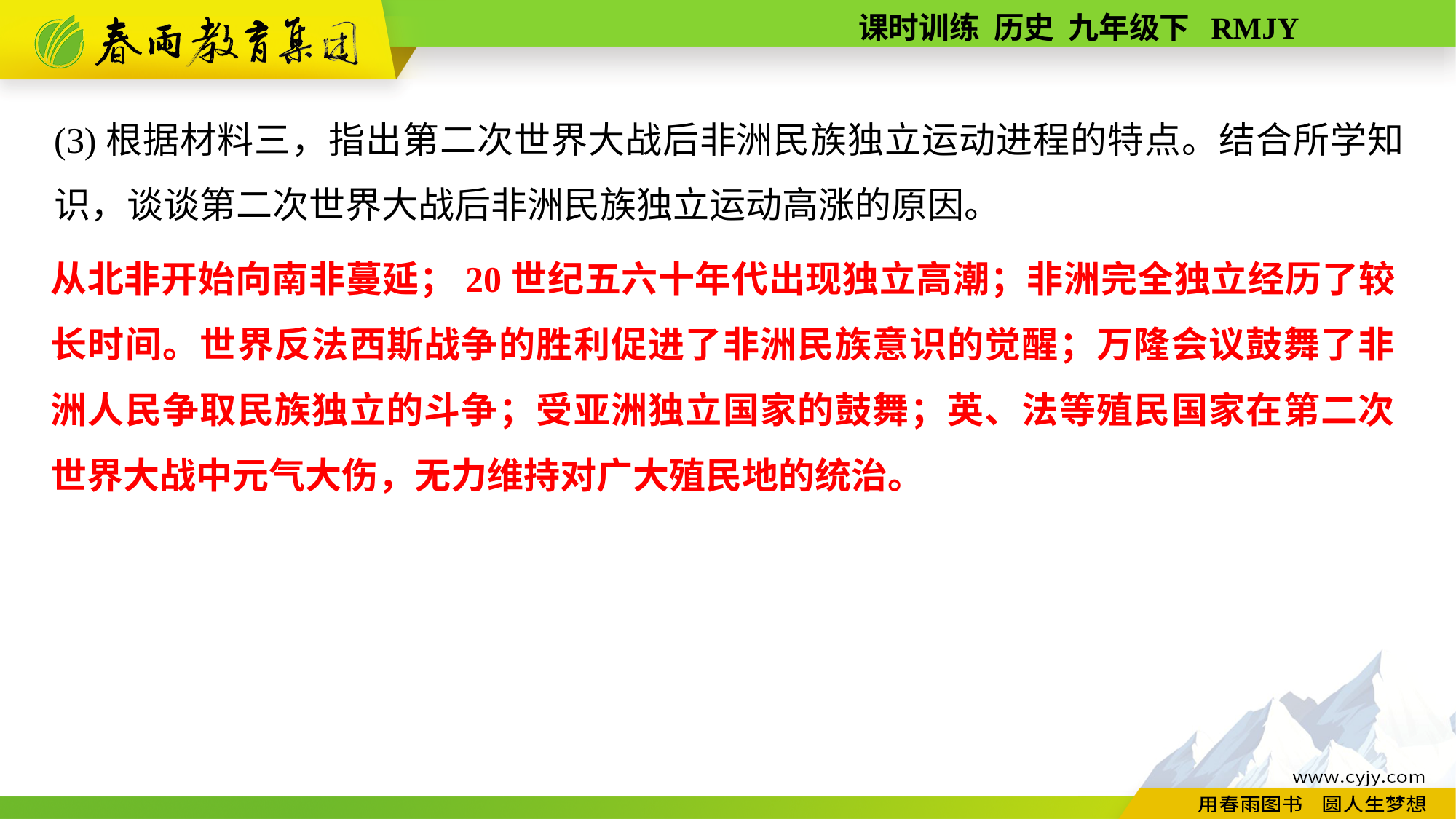

(3)根据材料三，指出第二次世界大战后非洲民族独立运动进程的特点。结合所学知识，谈谈第二次世界大战后非洲民族独立运动高涨的原因。
从北非开始向南非蔓延；20世纪五六十年代出现独立高潮；非洲完全独立经历了较长时间。世界反法西斯战争的胜利促进了非洲民族意识的觉醒；万隆会议鼓舞了非洲人民争取民族独立的斗争；受亚洲独立国家的鼓舞；英、法等殖民国家在第二次世界大战中元气大伤，无力维持对广大殖民地的统治。